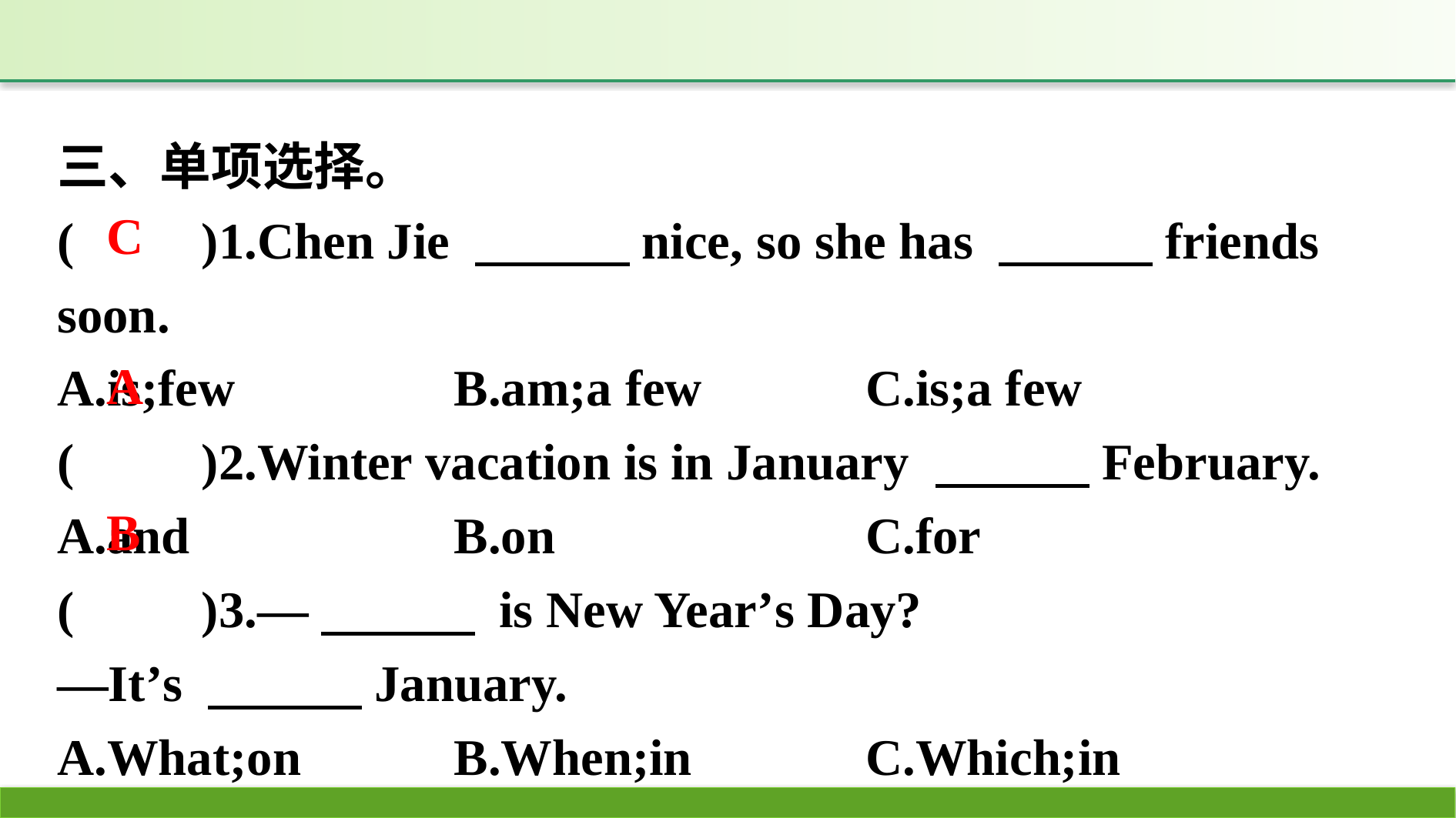

三、单项选择。
(　　)1.Chen Jie 　　　nice, so she has 　　　friends soon.
A.is;few		B.am;a few		C.is;a few
(　　)2.Winter vacation is in January 　　　February.
A.and			B.on				C.for
(　　)3.—　　　 is New Year’s Day?
—It’s 　　　January.
A.What;on		B.When;in		C.Which;in
C
A
B